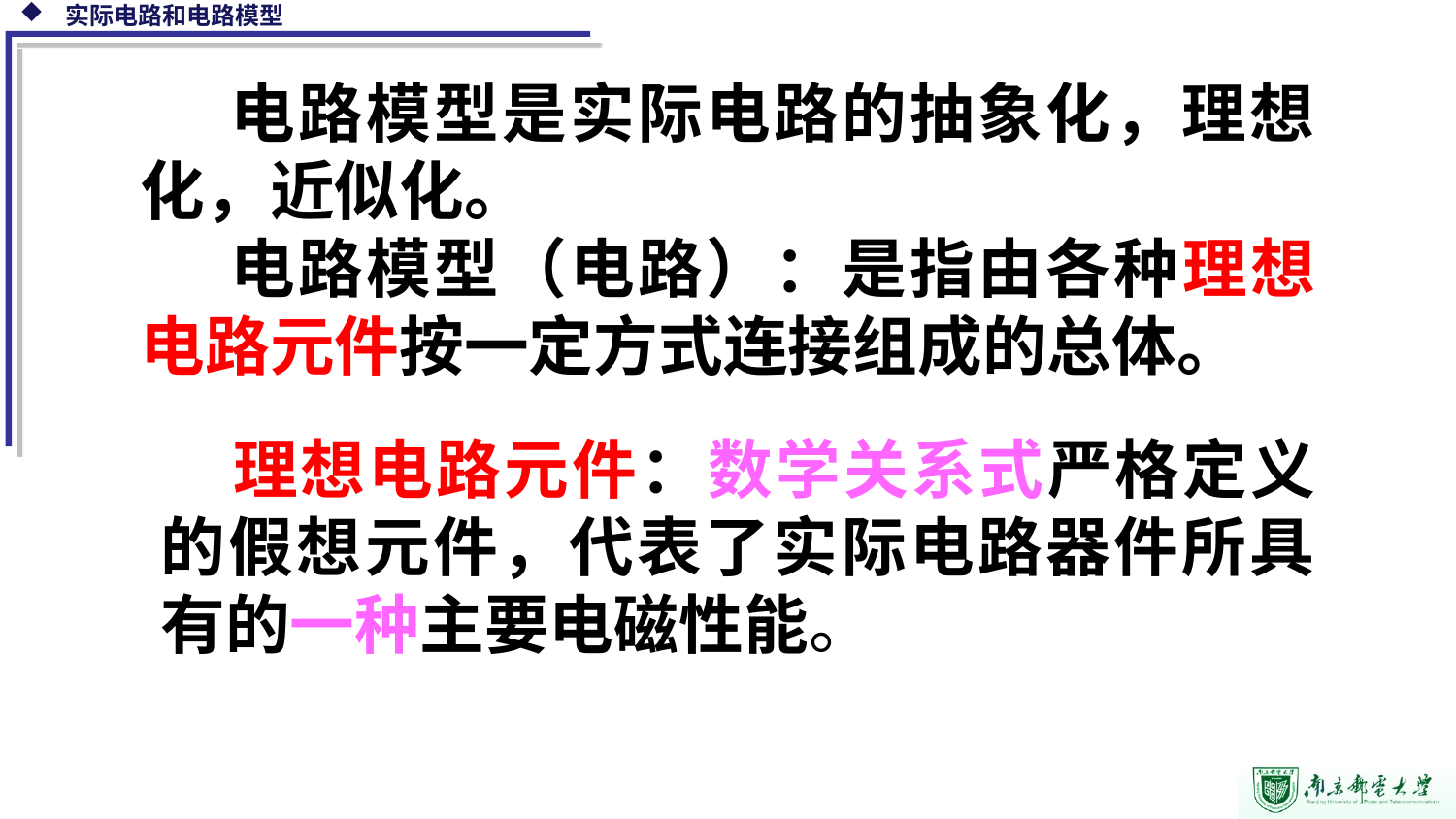

电路模型是实际电路的抽象化，理想化，近似化。
    电路模型（电路）：是指由各种理想电路元件按一定方式连接组成的总体。
   理想电路元件：数学关系式严格定义的假想元件，代表了实际电路器件所具有的一种主要电磁性能。